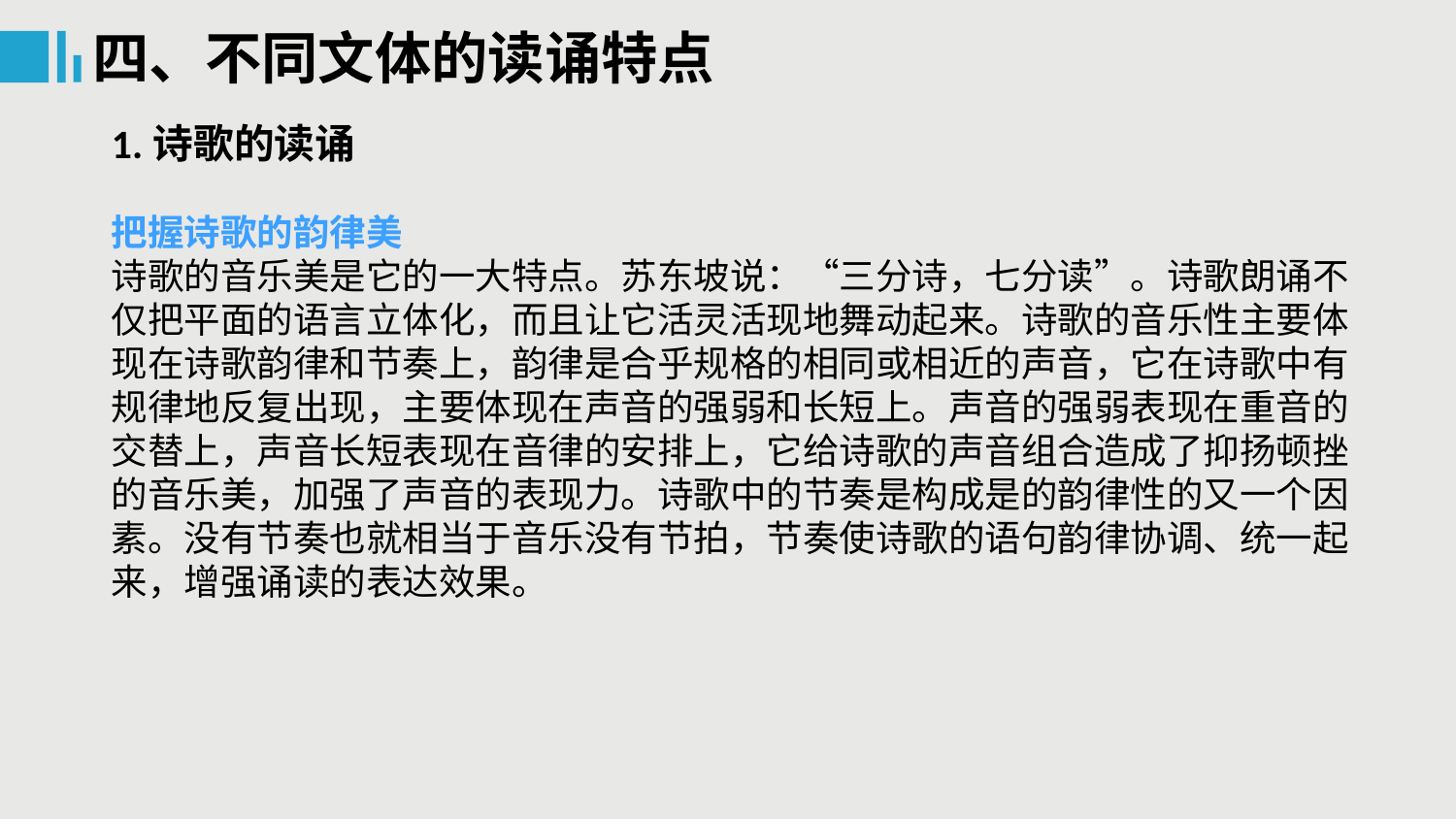

四、不同文体的读诵特点

1.诗歌的读诵
把握诗歌的韵律美
诗歌的音乐美是它的一大特点。苏东坡说：“三分诗，七分读”。诗歌朗诵不仅把平面的语言立体化，而且让它活灵活现地舞动起来。诗歌的音乐性主要体现在诗歌韵律和节奏上，韵律是合乎规格的相同或相近的声音，它在诗歌中有规律地反复出现，主要体现在声音的强弱和长短上。声音的强弱表现在重音的交替上，声音长短表现在音律的安排上，它给诗歌的声音组合造成了抑扬顿挫的音乐美，加强了声音的表现力。诗歌中的节奏是构成是的韵律性的又一个因素。没有节奏也就相当于音乐没有节拍，节奏使诗歌的语句韵律协调、统一起来，增强诵读的表达效果。